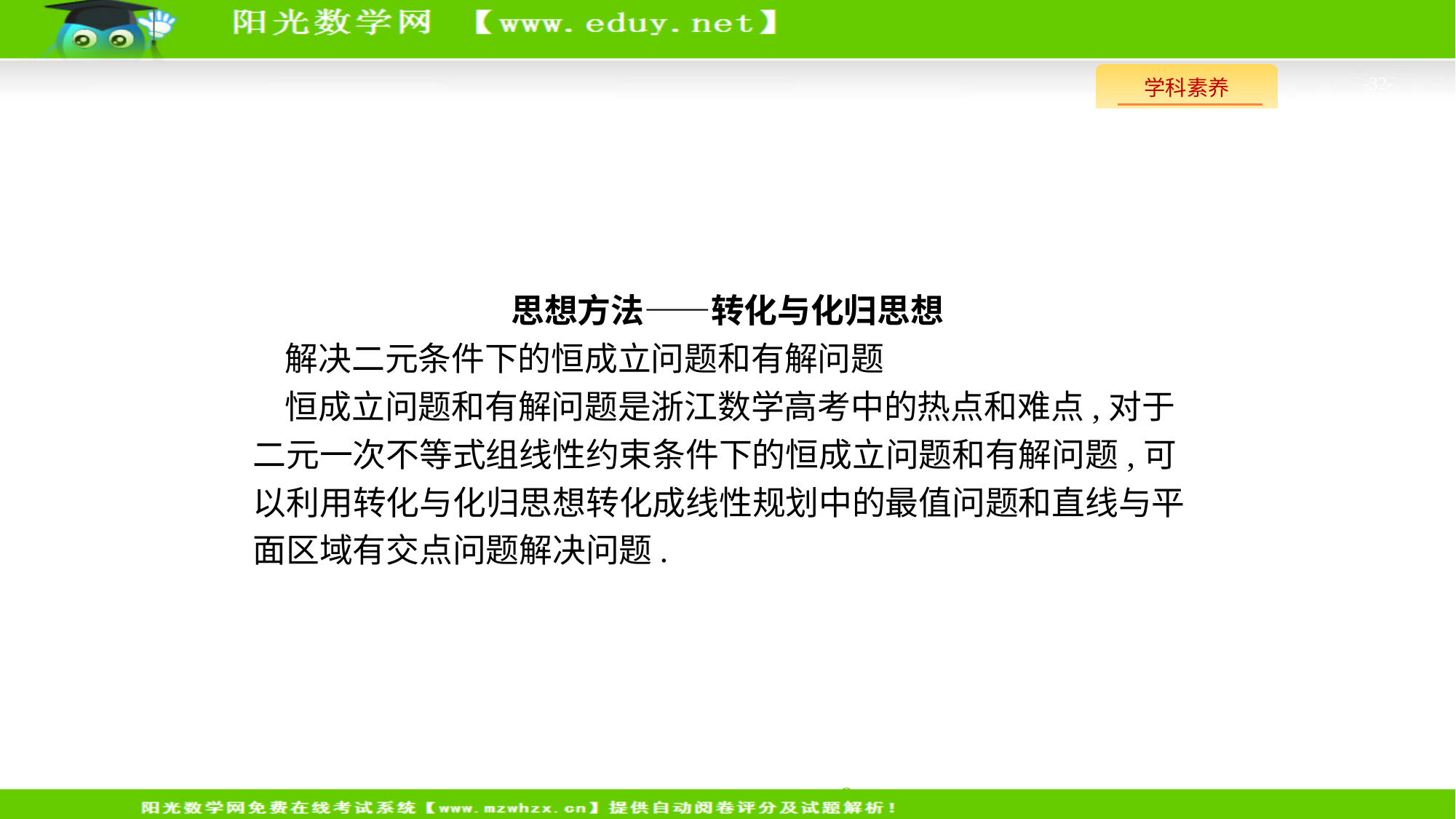

-32-
思想方法——转化与化归思想
解决二元条件下的恒成立问题和有解问题
恒成立问题和有解问题是浙江数学高考中的热点和难点,对于二元一次不等式组线性约束条件下的恒成立问题和有解问题,可以利用转化与化归思想转化成线性规划中的最值问题和直线与平面区域有交点问题解决问题.